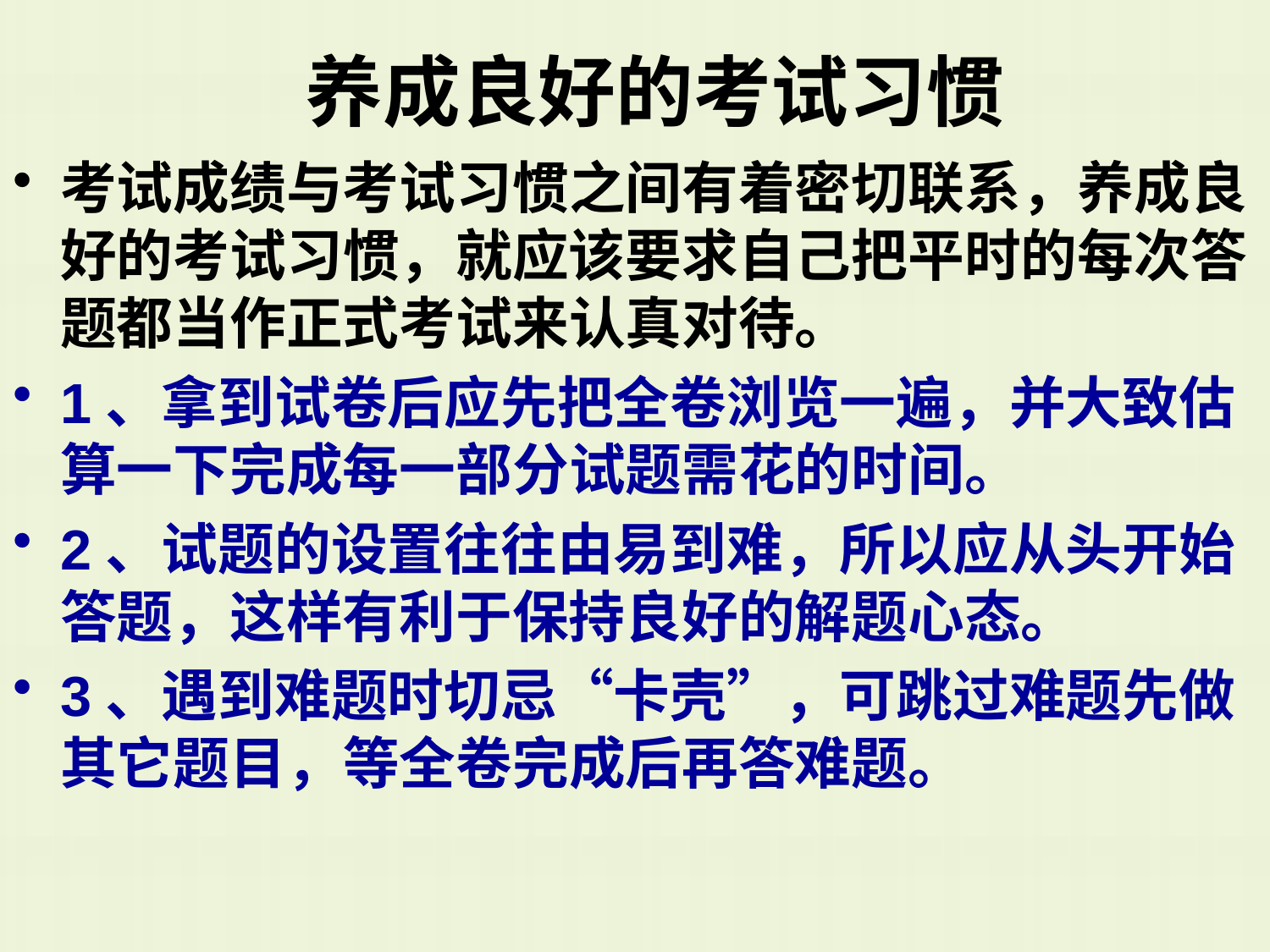

# 养成良好的考试习惯
考试成绩与考试习惯之间有着密切联系，养成良好的考试习惯，就应该要求自己把平时的每次答题都当作正式考试来认真对待。
1、拿到试卷后应先把全卷浏览一遍，并大致估算一下完成每一部分试题需花的时间。
2、试题的设置往往由易到难，所以应从头开始答题，这样有利于保持良好的解题心态。
3、遇到难题时切忌“卡壳”，可跳过难题先做其它题目，等全卷完成后再答难题。